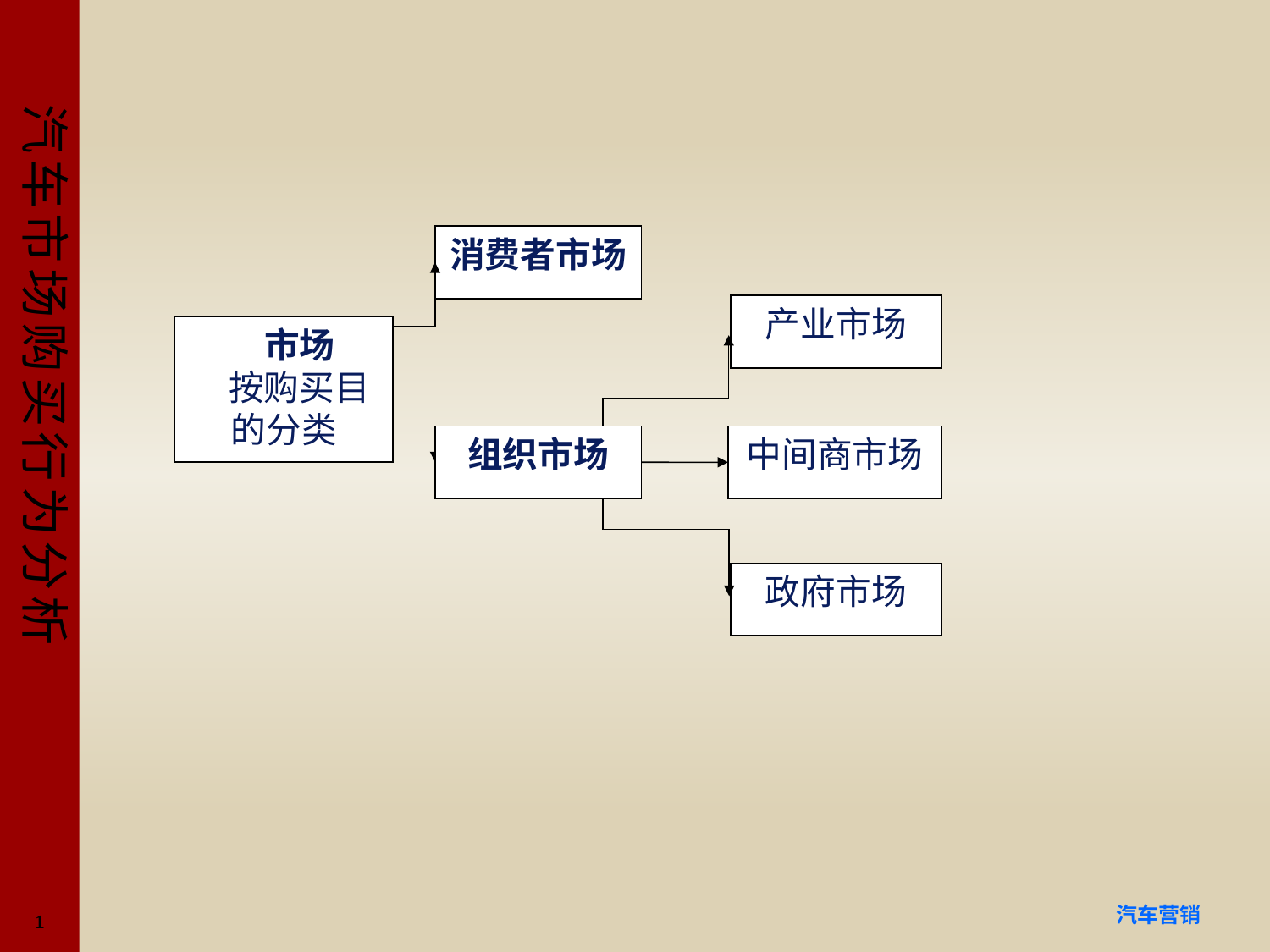

#

消费者市场
产业市场
市场
按购买目的分类
组织市场
中间商市场
政府市场
1